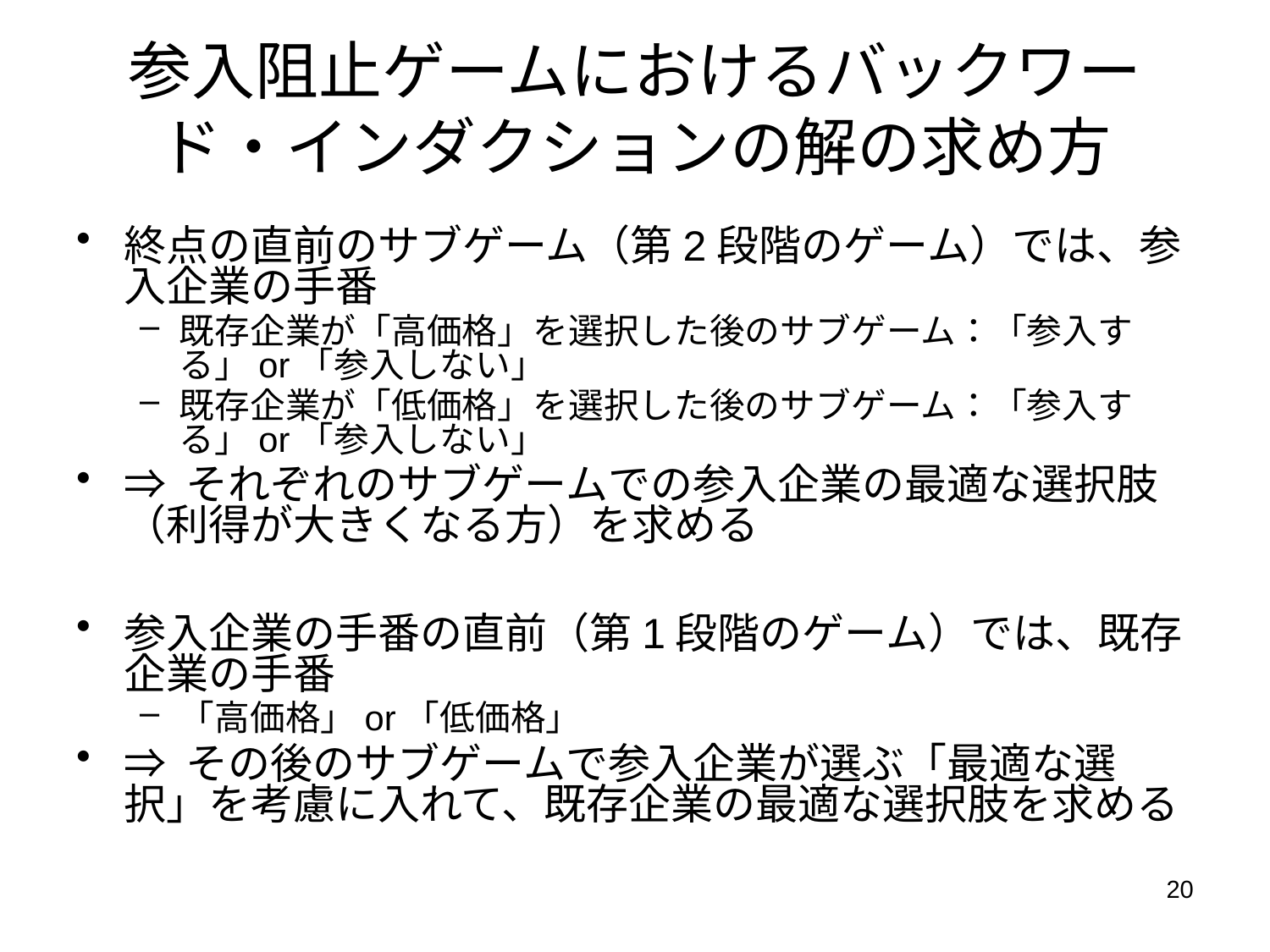

参入阻止ゲームにおけるバックワード・インダクションの解の求め方
終点の直前のサブゲーム（第2段階のゲーム）では、参入企業の手番
既存企業が「高価格」を選択した後のサブゲーム：「参入する」or「参入しない」
既存企業が「低価格」を選択した後のサブゲーム：「参入する」or「参入しない」
⇒ それぞれのサブゲームでの参入企業の最適な選択肢（利得が大きくなる方）を求める

参入企業の手番の直前（第1段階のゲーム）では、既存企業の手番
「高価格」or「低価格」
⇒ その後のサブゲームで参入企業が選ぶ「最適な選択」を考慮に入れて、既存企業の最適な選択肢を求める
20